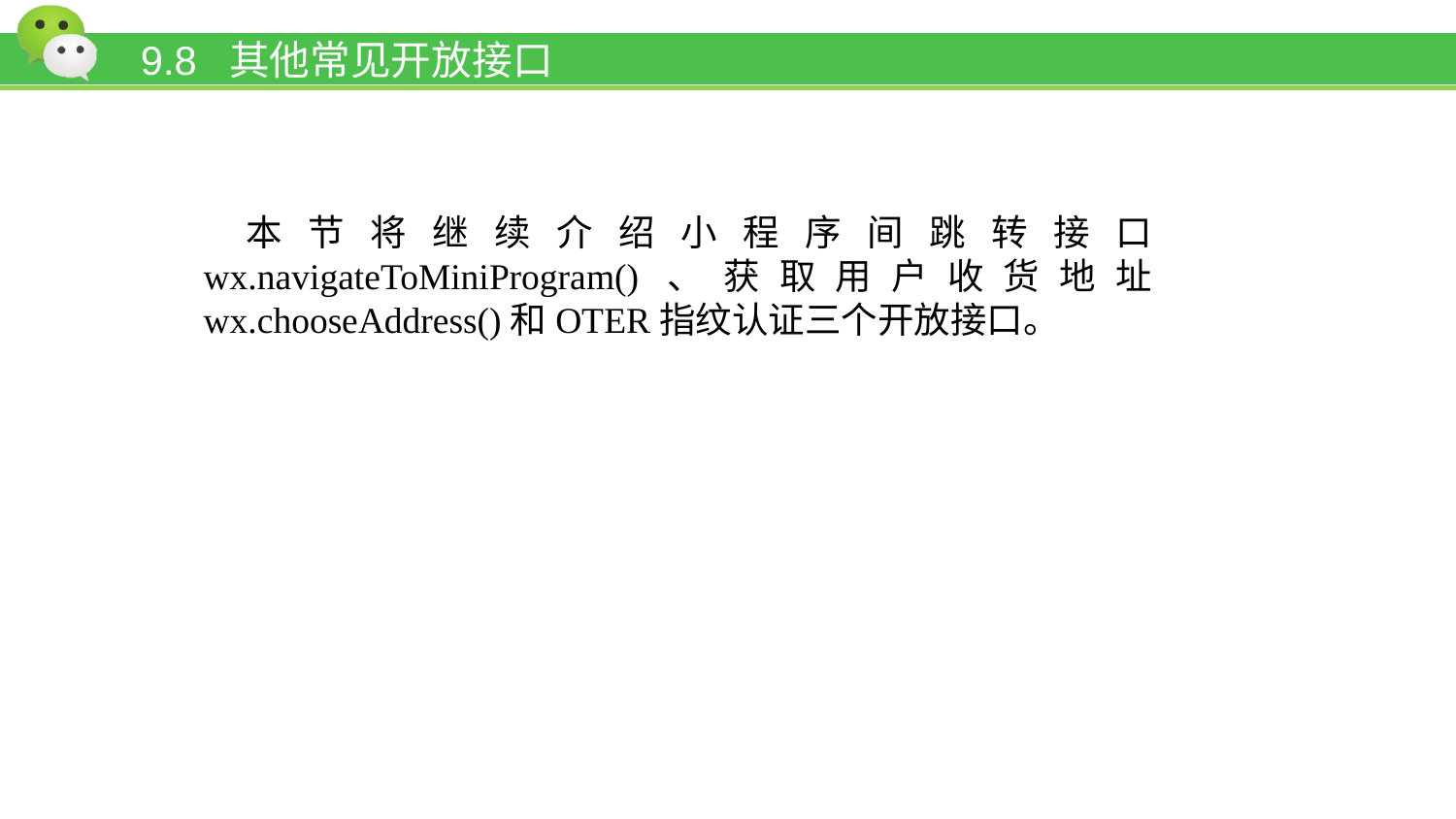

# 9.8  其他常见开放接口
本节将继续介绍小程序间跳转接口wx.navigateToMiniProgram()、获取用户收货地址wx.chooseAddress()和OTER指纹认证三个开放接口。